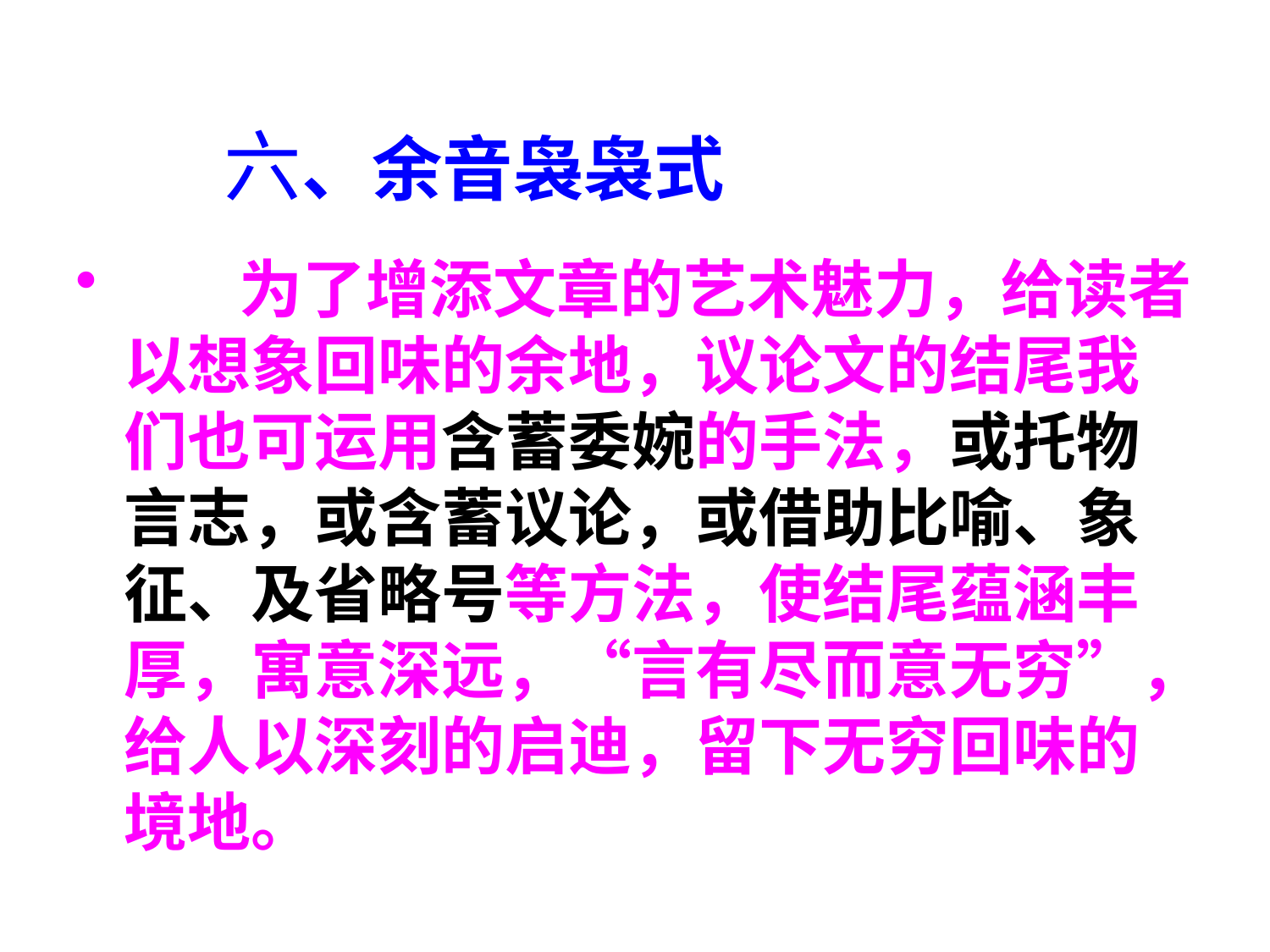

# 六、余音袅袅式
       为了增添文章的艺术魅力，给读者以想象回味的余地，议论文的结尾我们也可运用含蓄委婉的手法，或托物言志，或含蓄议论，或借助比喻、象征、及省略号等方法，使结尾蕴涵丰厚，寓意深远，“言有尽而意无穷”，给人以深刻的启迪，留下无穷回味的境地。